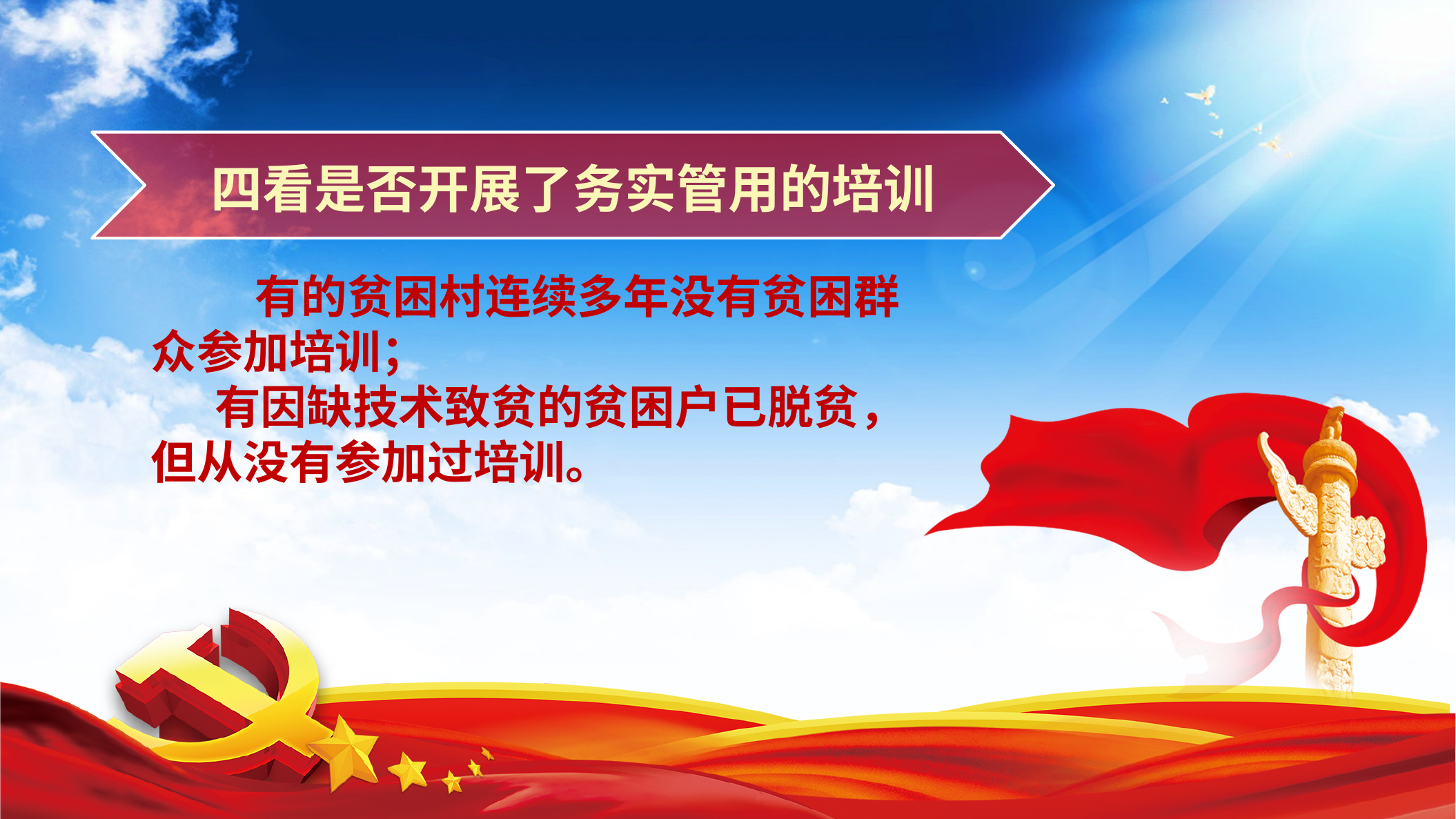

四看是否开展了务实管用的培训
         有的贫困村连续多年没有贫困群众参加培训；
     有因缺技术致贫的贫困户已脱贫，但从没有参加过培训。